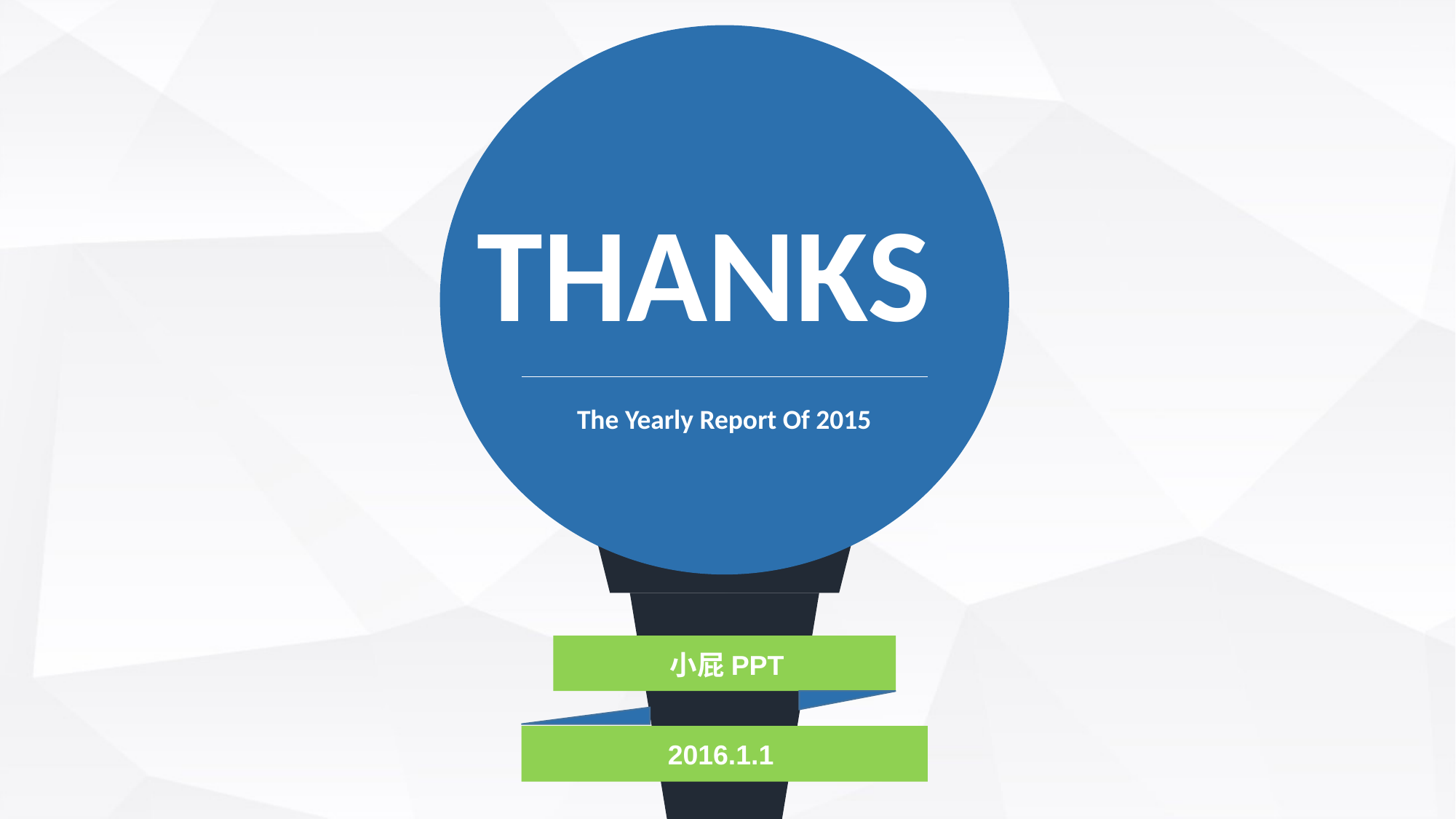

THANKS
The Yearly Report Of 2015

小屁PPT

2016.1.1